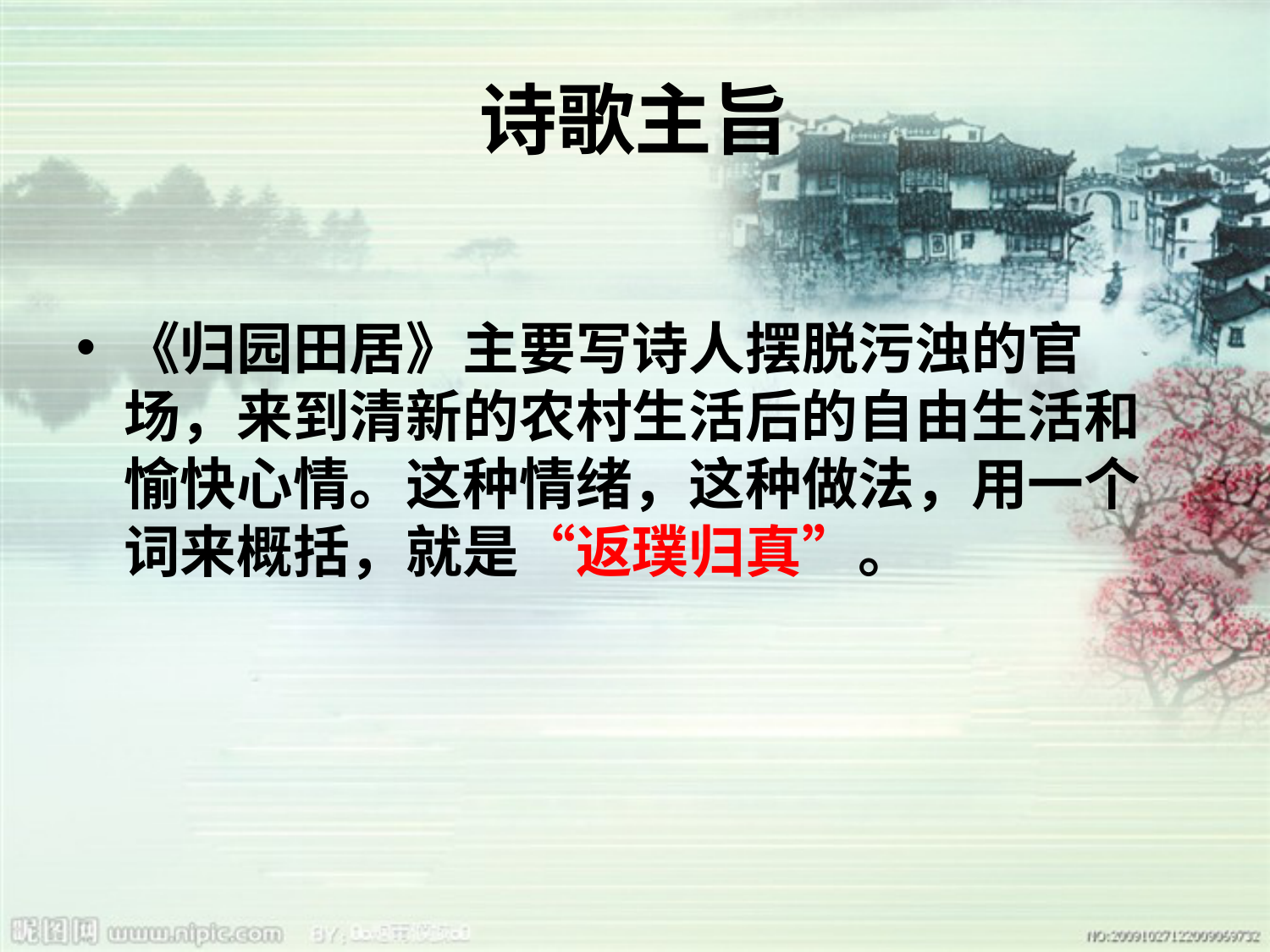

# 诗歌主旨
《归园田居》主要写诗人摆脱污浊的官场，来到清新的农村生活后的自由生活和愉快心情。这种情绪，这种做法，用一个词来概括，就是“返璞归真”。